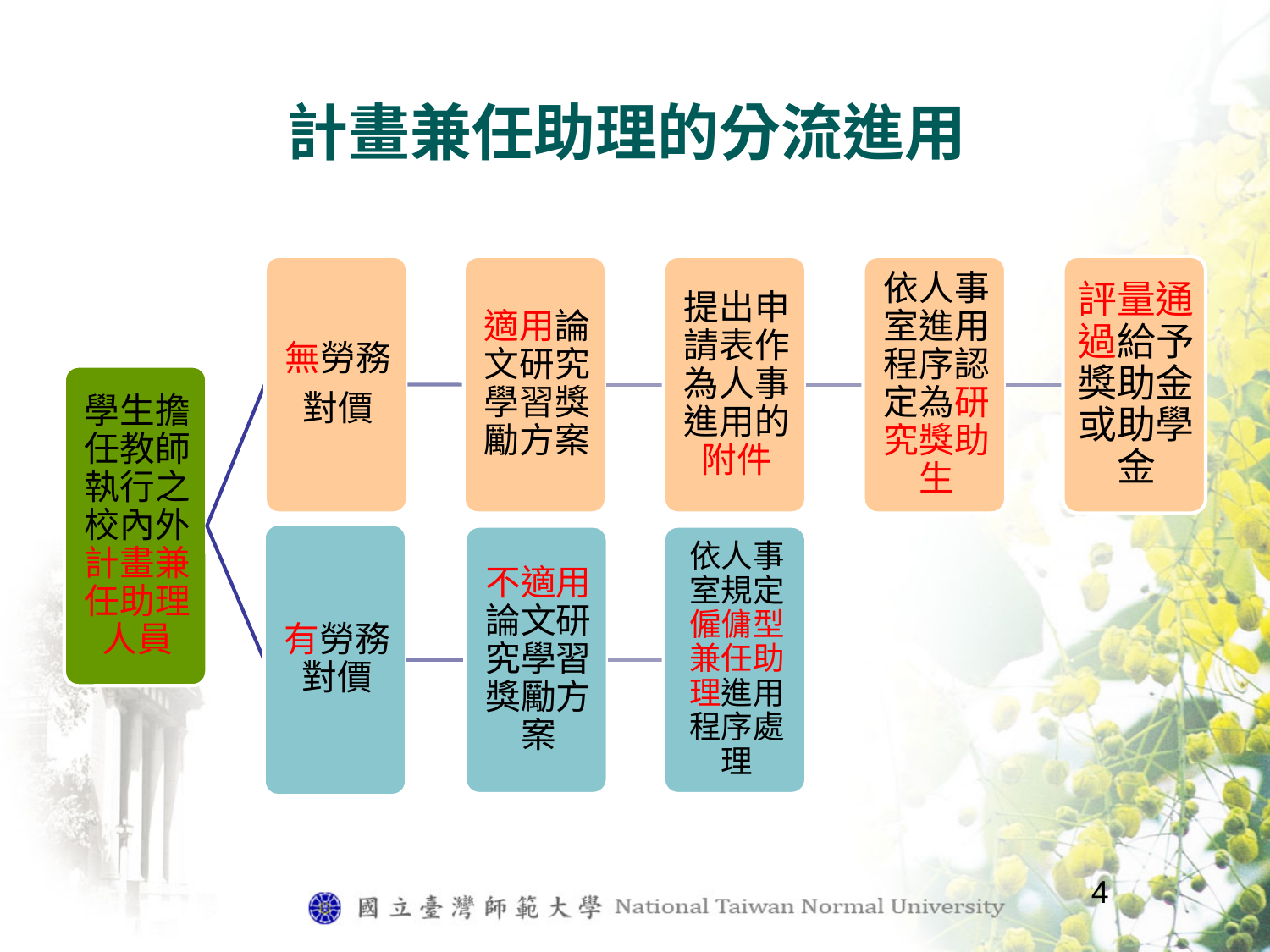

# 計畫兼任助理的分流進用
學生擔任教師執行之校內外計畫兼任助理人員

無勞務
對價

適用論文研究學習獎勵方案

提出申請表作為人事進用的附件

依人事室進用程序認定為研究獎助生

評量通過給予獎助金或助學金

有勞務對價

不適用論文研究學習獎勵方案

依人事室規定僱傭型兼任助理進用程序處理